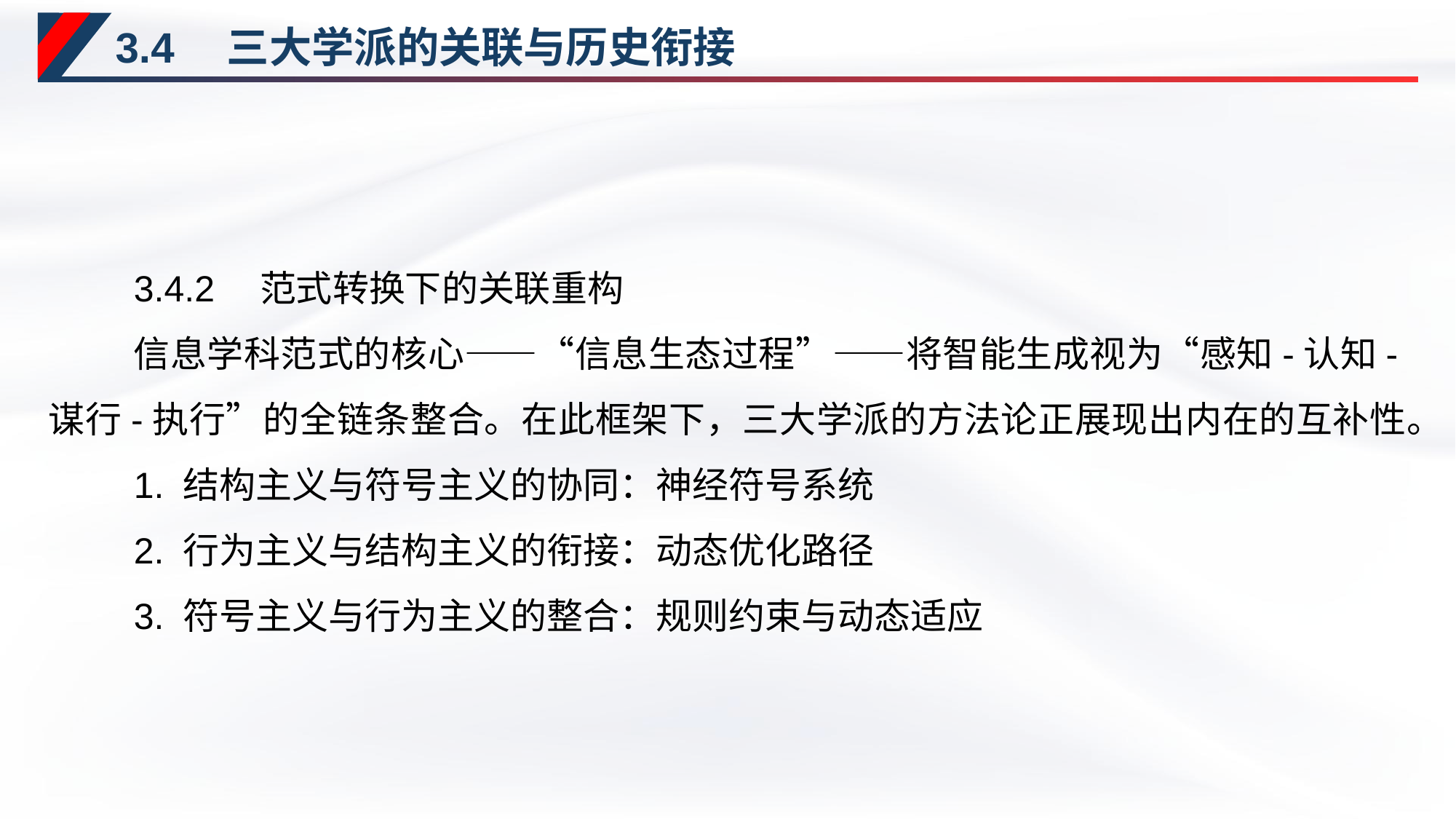

# 3.4　三大学派的关联与历史衔接
3.4.2　范式转换下的关联重构
信息学科范式的核心——“信息生态过程”——将智能生成视为“感知-认知-谋行-执行”的全链条整合。在此框架下，三大学派的方法论正展现出内在的互补性。
1. 结构主义与符号主义的协同：神经符号系统
2. 行为主义与结构主义的衔接：动态优化路径
3. 符号主义与行为主义的整合：规则约束与动态适应